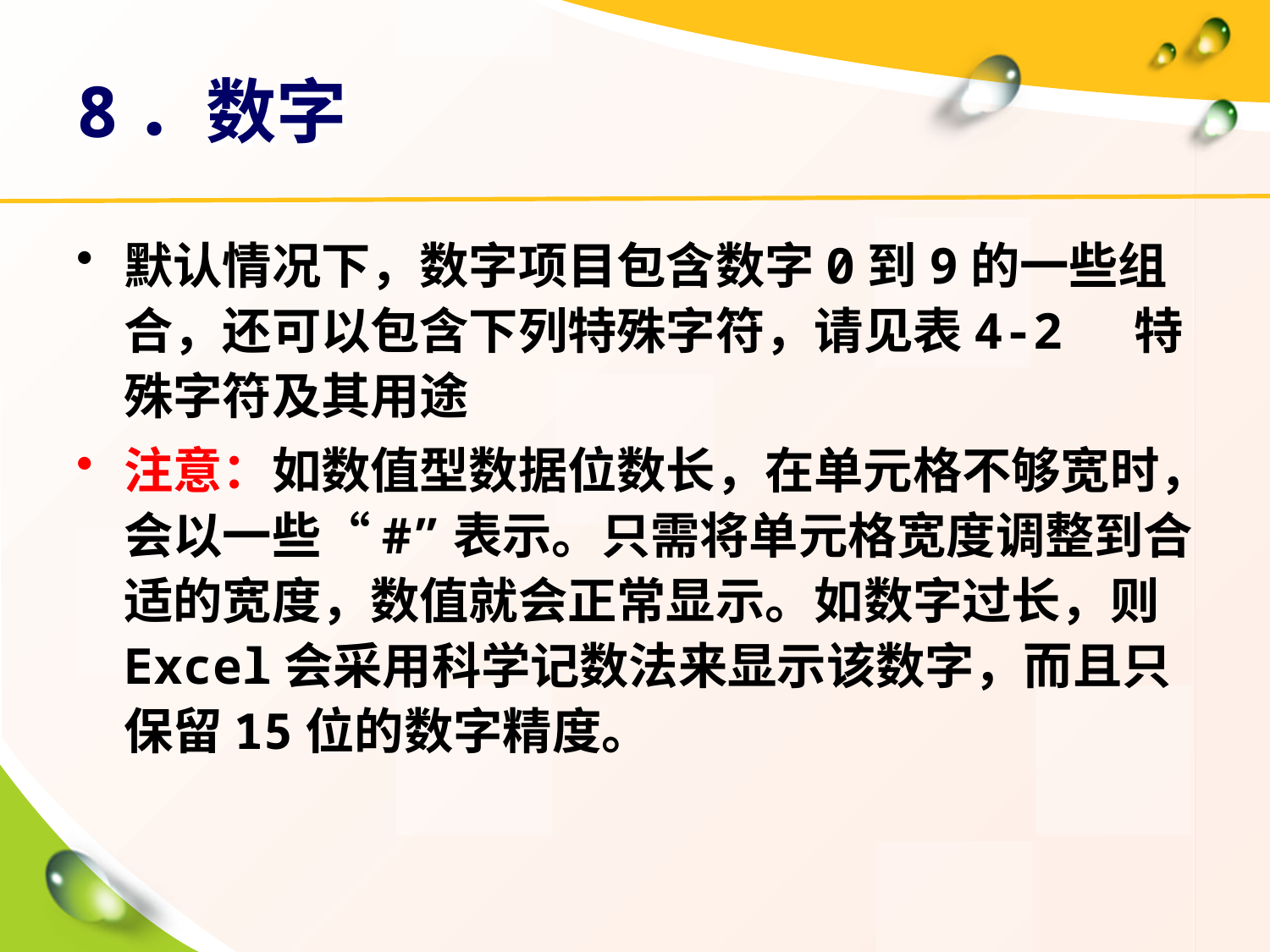

# 8．数字
默认情况下，数字项目包含数字0到9的一些组合，还可以包含下列特殊字符，请见表4-2  特殊字符及其用途
注意：如数值型数据位数长，在单元格不够宽时，会以一些“#”表示。只需将单元格宽度调整到合适的宽度，数值就会正常显示。如数字过长，则Excel会采用科学记数法来显示该数字，而且只保留15位的数字精度。